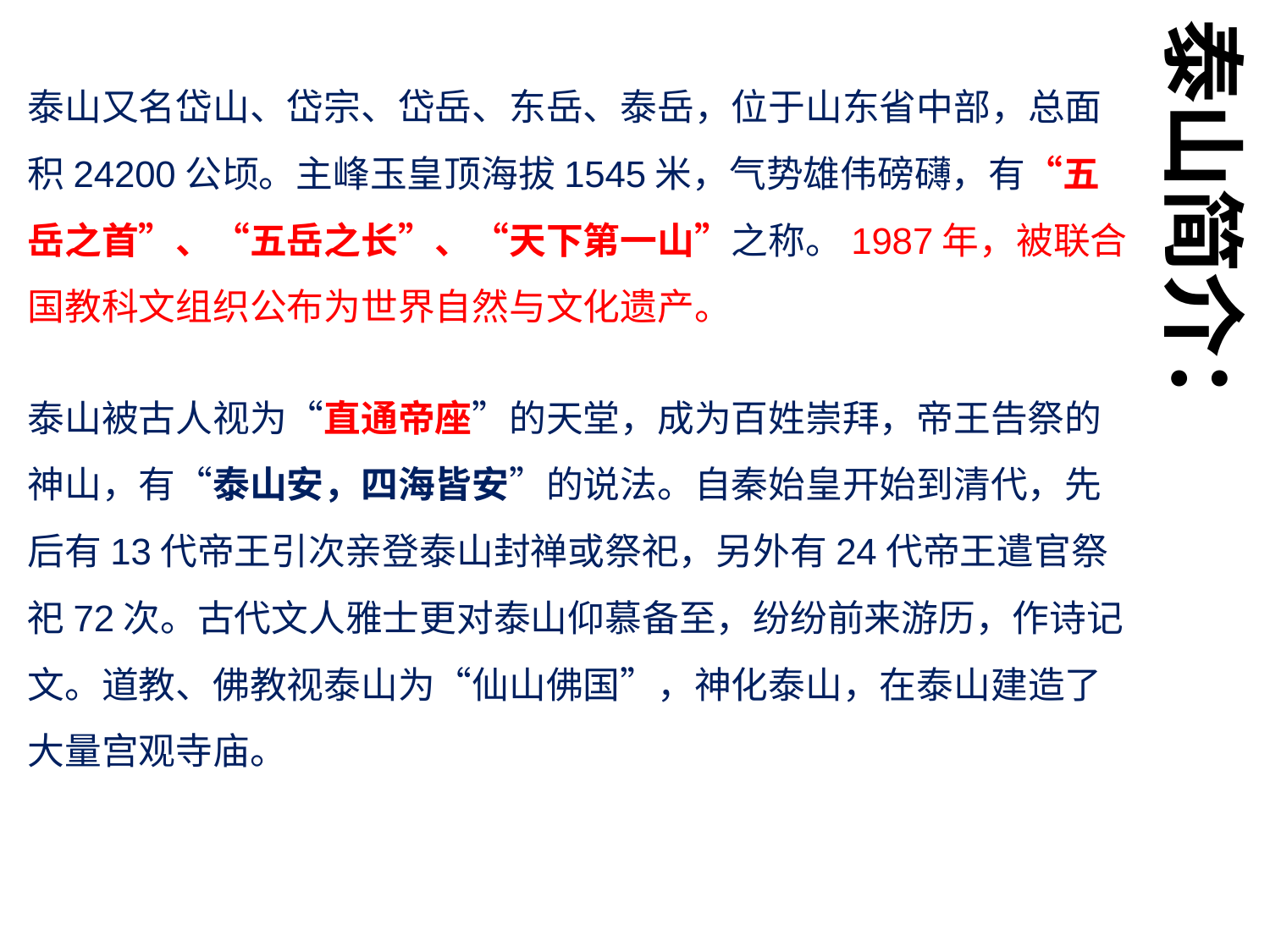

泰山简介：
泰山又名岱山、岱宗、岱岳、东岳、泰岳，位于山东省中部，总面积24200公顷。主峰玉皇顶海拔1545米，气势雄伟磅礴，有“五岳之首”、“五岳之长”、“天下第一山”之称。1987年，被联合国教科文组织公布为世界自然与文化遗产。

泰山被古人视为“直通帝座”的天堂，成为百姓崇拜，帝王告祭的神山，有“泰山安，四海皆安”的说法。自秦始皇开始到清代，先后有13代帝王引次亲登泰山封禅或祭祀，另外有24代帝王遣官祭祀72次。古代文人雅士更对泰山仰慕备至，纷纷前来游历，作诗记文。道教、佛教视泰山为“仙山佛国”，神化泰山，在泰山建造了大量宫观寺庙。